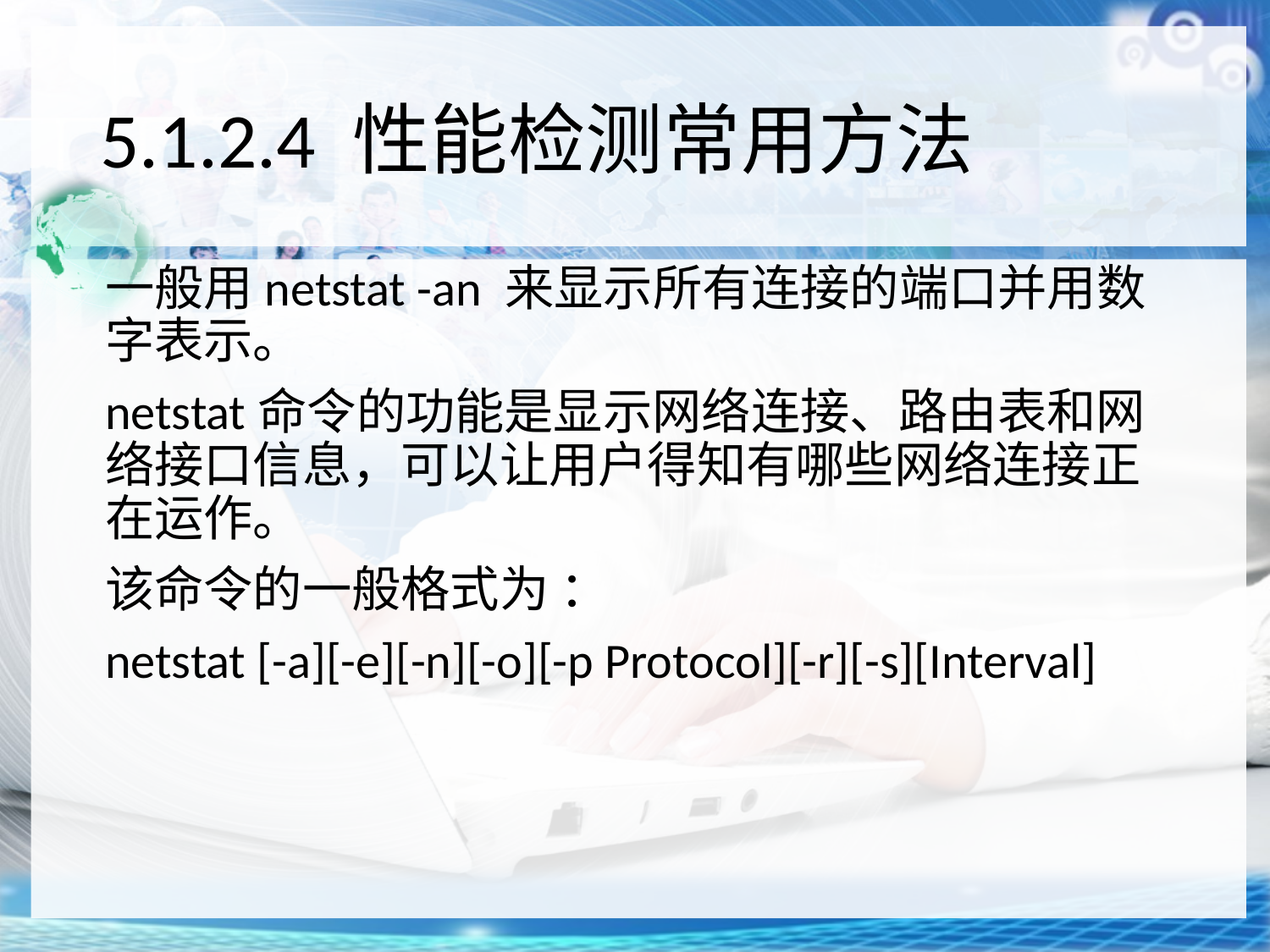

# 5.1.2.4 性能检测常用方法
一般用netstat -an 来显示所有连接的端口并用数字表示。
netstat命令的功能是显示网络连接、路由表和网络接口信息，可以让用户得知有哪些网络连接正在运作。
该命令的一般格式为 ：
netstat [-a][-e][-n][-o][-p Protocol][-r][-s][Interval]